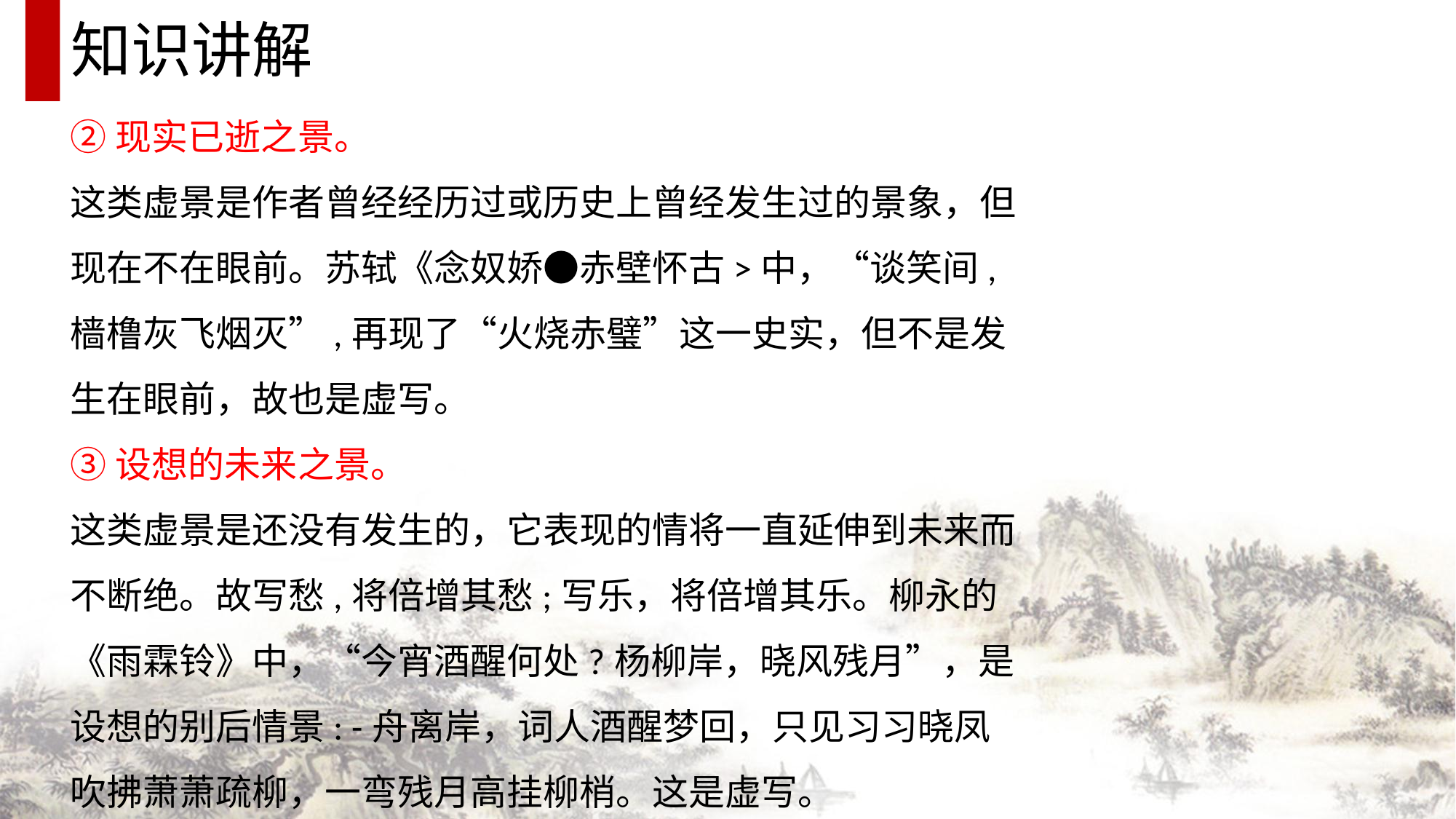

知识讲解
②现实已逝之景。
这类虚景是作者曾经经历过或历史上曾经发生过的景象，但现在不在眼前。苏轼《念奴娇●赤壁怀古>中，“谈笑间,樯橹灰飞烟灭”,再现了“火烧赤璧”这一史实，但不是发生在眼前，故也是虚写。
③设想的未来之景。
这类虚景是还没有发生的，它表现的情将一直延伸到未来而不断绝。故写愁,将倍增其愁;写乐，将倍增其乐。柳永的《雨霖铃》中，“今宵酒醒何处?杨柳岸，晓风残月”，是设想的别后情景: -舟离岸，词人酒醒梦回，只见习习晓凤吹拂萧萧疏柳，一弯残月高挂柳梢。这是虚写。